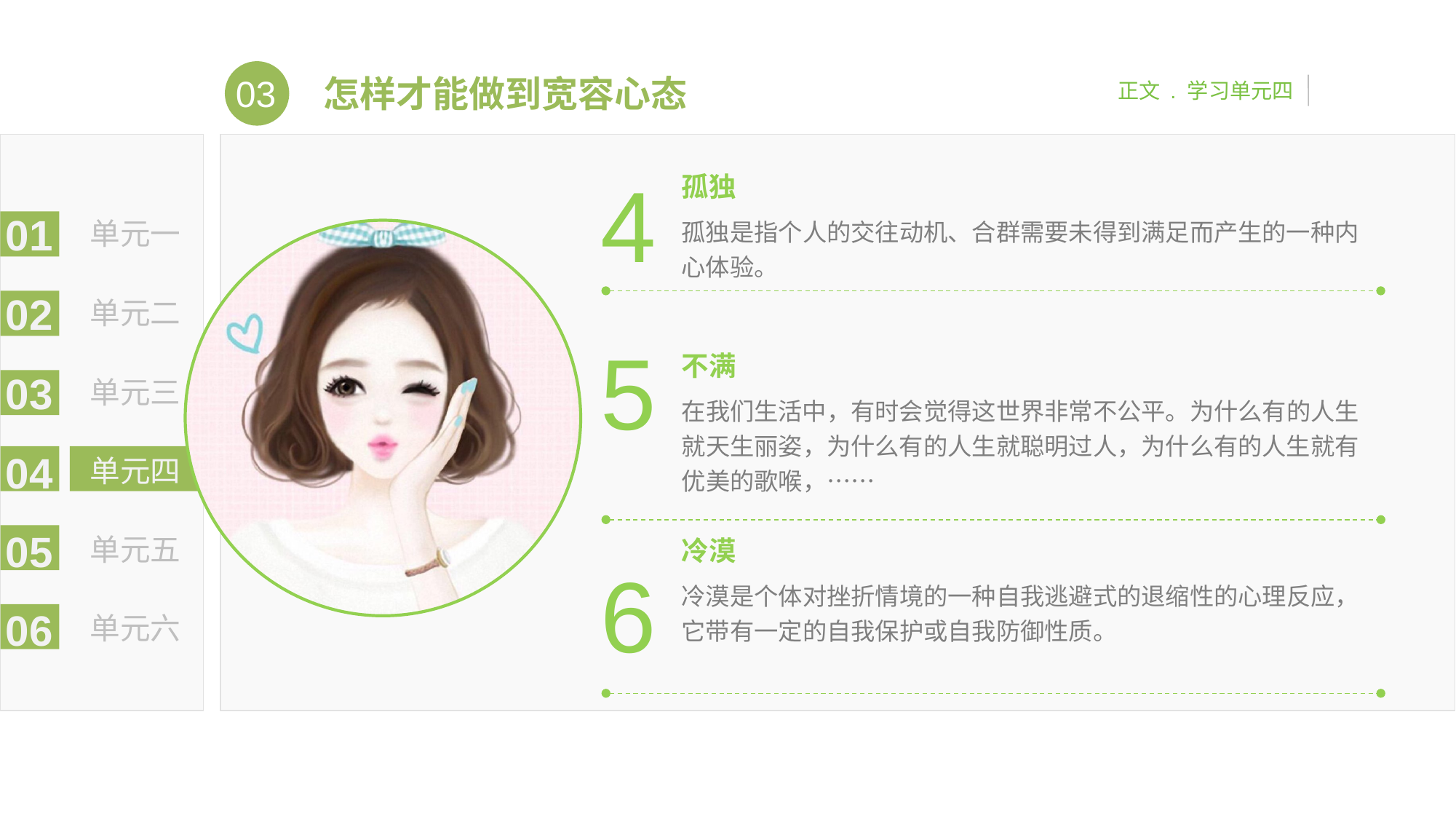

03
正文 . 学习单元四
怎样才能做到宽容心态

01
单元一

02
单元二

03
单元三

04

单元四
05

单元五
06

单元六

4
孤独
孤独是指个人的交往动机、合群需要未得到满足而产生的一种内心体验。

5
不满
在我们生活中，有时会觉得这世界非常不公平。为什么有的人生就天生丽姿，为什么有的人生就聪明过人，为什么有的人生就有优美的歌喉，……

冷漠
冷漠是个体对挫折情境的一种自我逃避式的退缩性的心理反应，它带有一定的自我保护或自我防御性质。
6